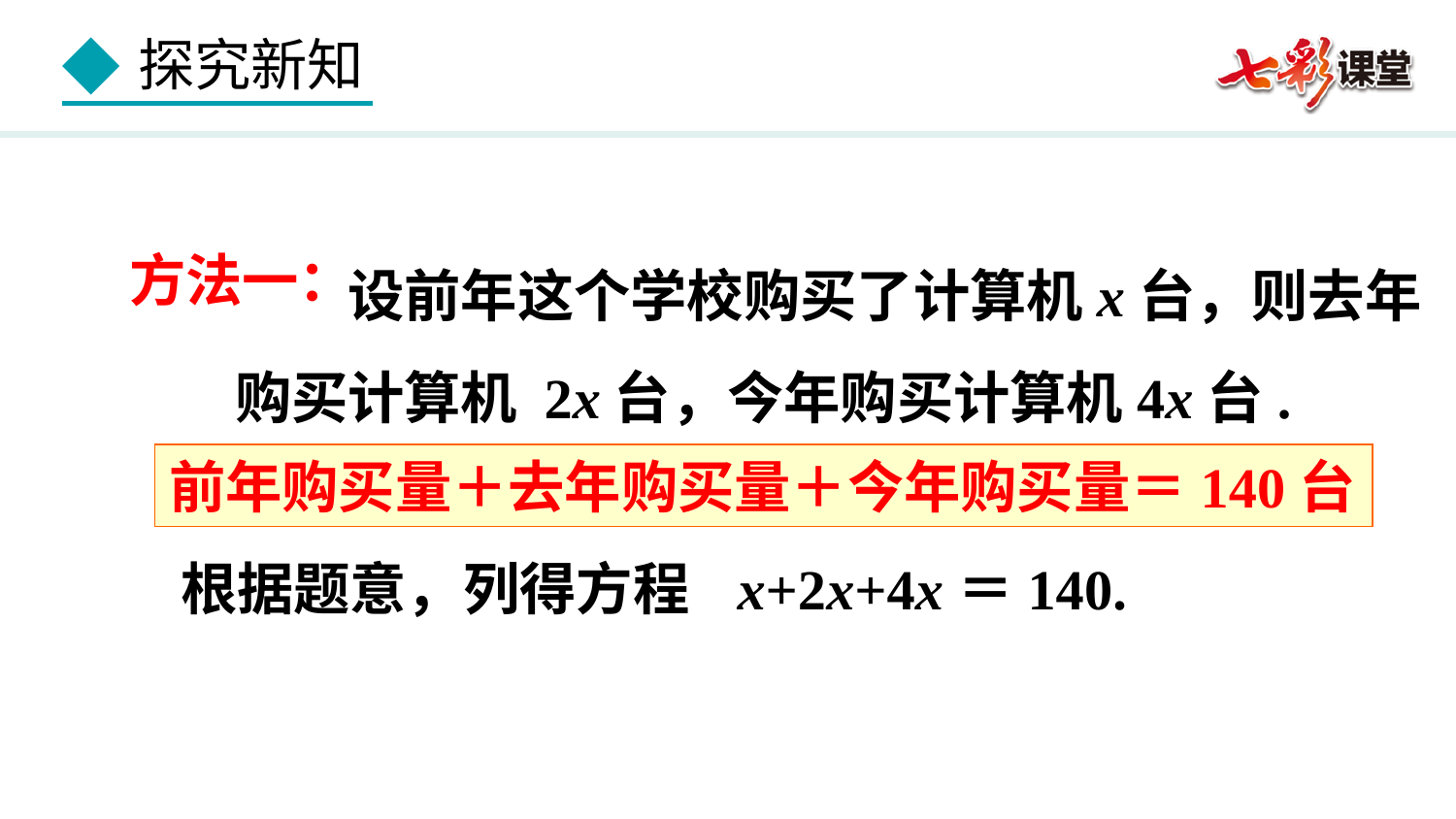

设前年这个学校购买了计算机x台，则去年购买计算机 2x台，今年购买计算机4x台.
方法一：
前年购买量＋去年购买量＋今年购买量＝140台
根据题意，列得方程
x+2x+4x＝140.